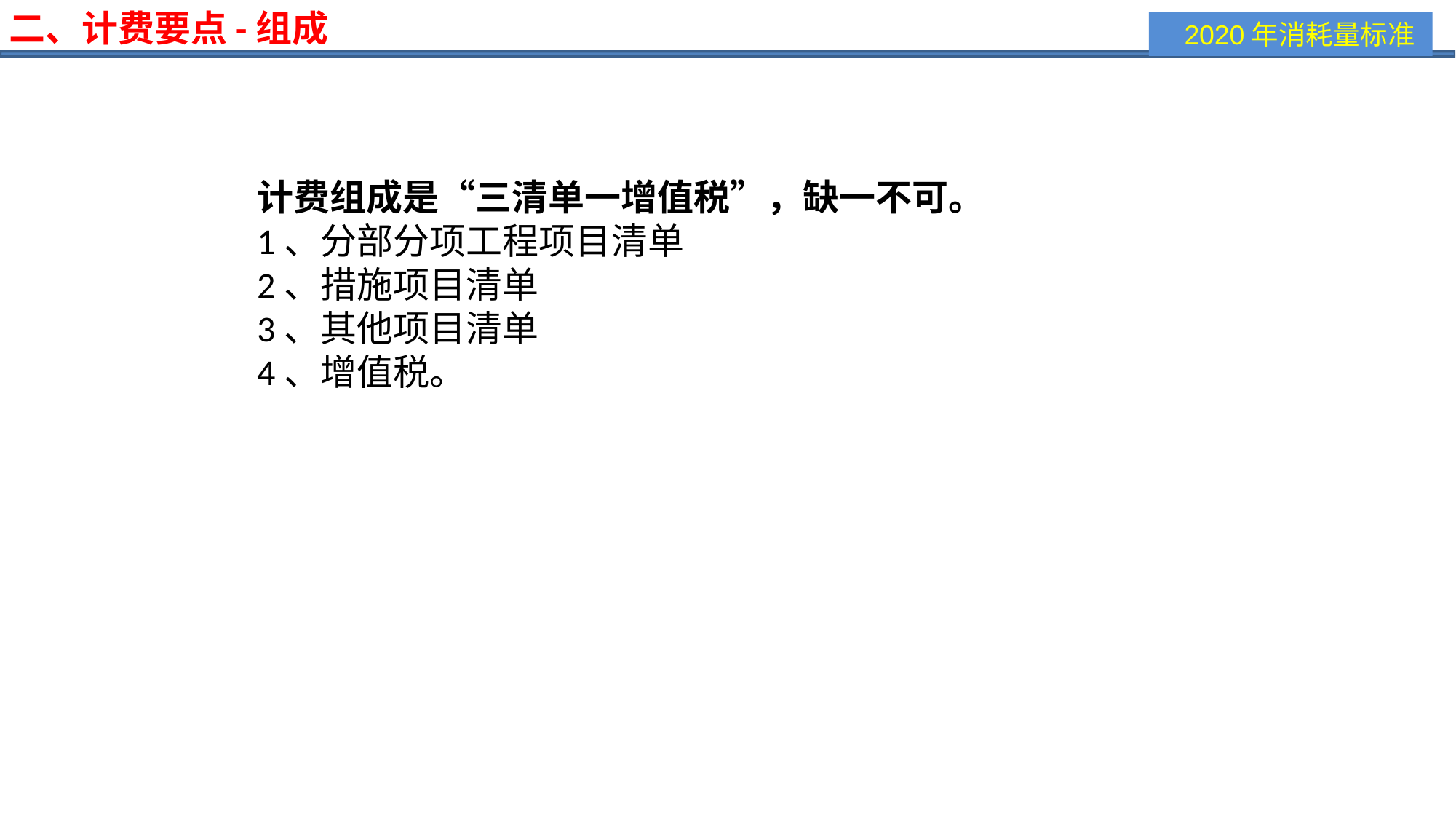

二、计费要点-组成
计费组成是“三清单一增值税”，缺一不可。
1、分部分项工程项目清单
2、措施项目清单
3、其他项目清单
4、增值税。